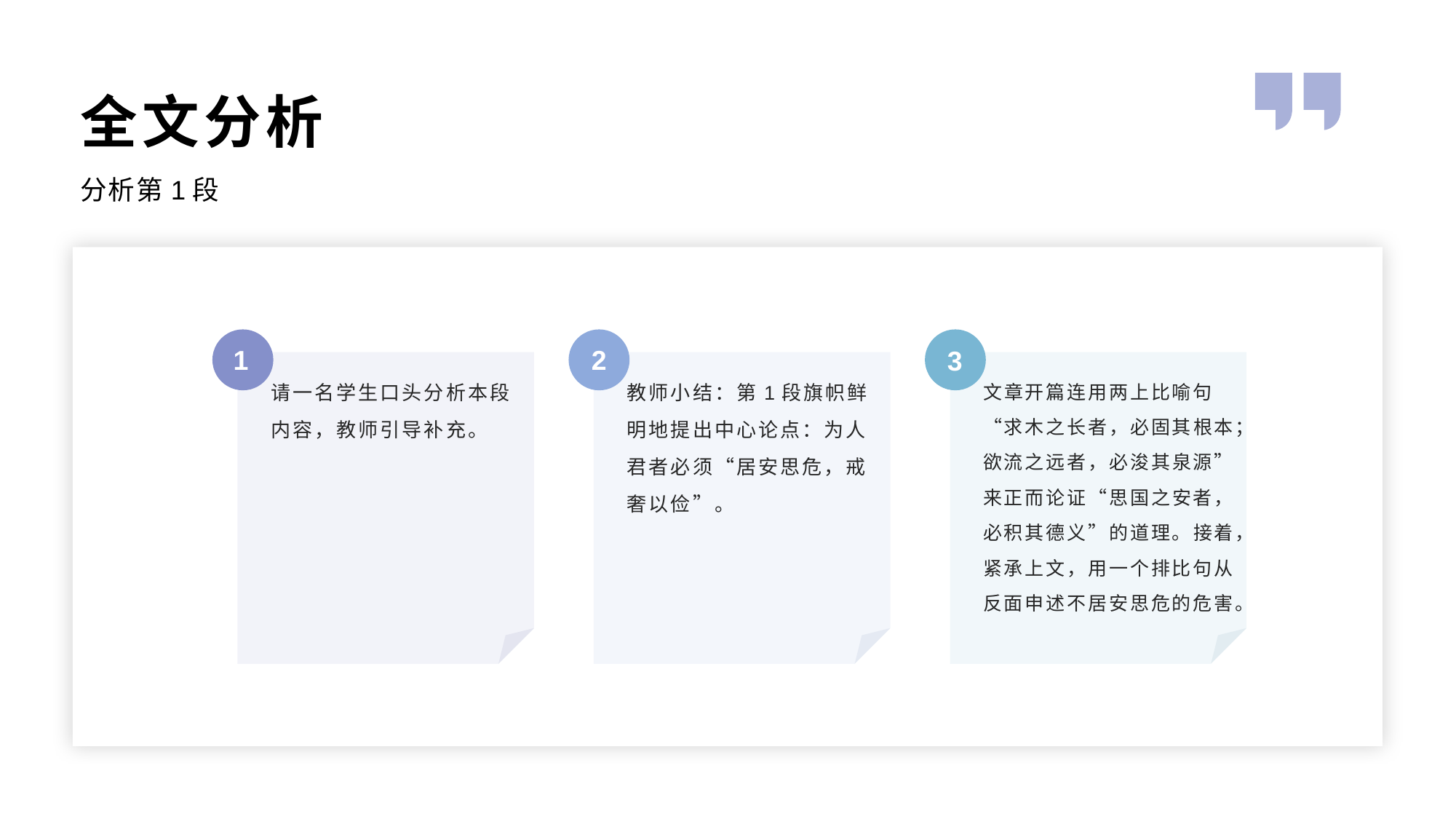

全文分析

分析第1段

1
2
3

请一名学生口头分析本段内容，教师引导补充。
教师小结：第1段旗帜鲜明地提出中心论点：为人君者必须“居安思危，戒奢以俭”。
文章开篇连用两上比喻句“求木之长者，必固其根本；欲流之远者，必浚其泉源”来正而论证“思国之安者，必积其德义”的道理。接着，紧承上文，用一个排比句从反面申述不居安思危的危害。